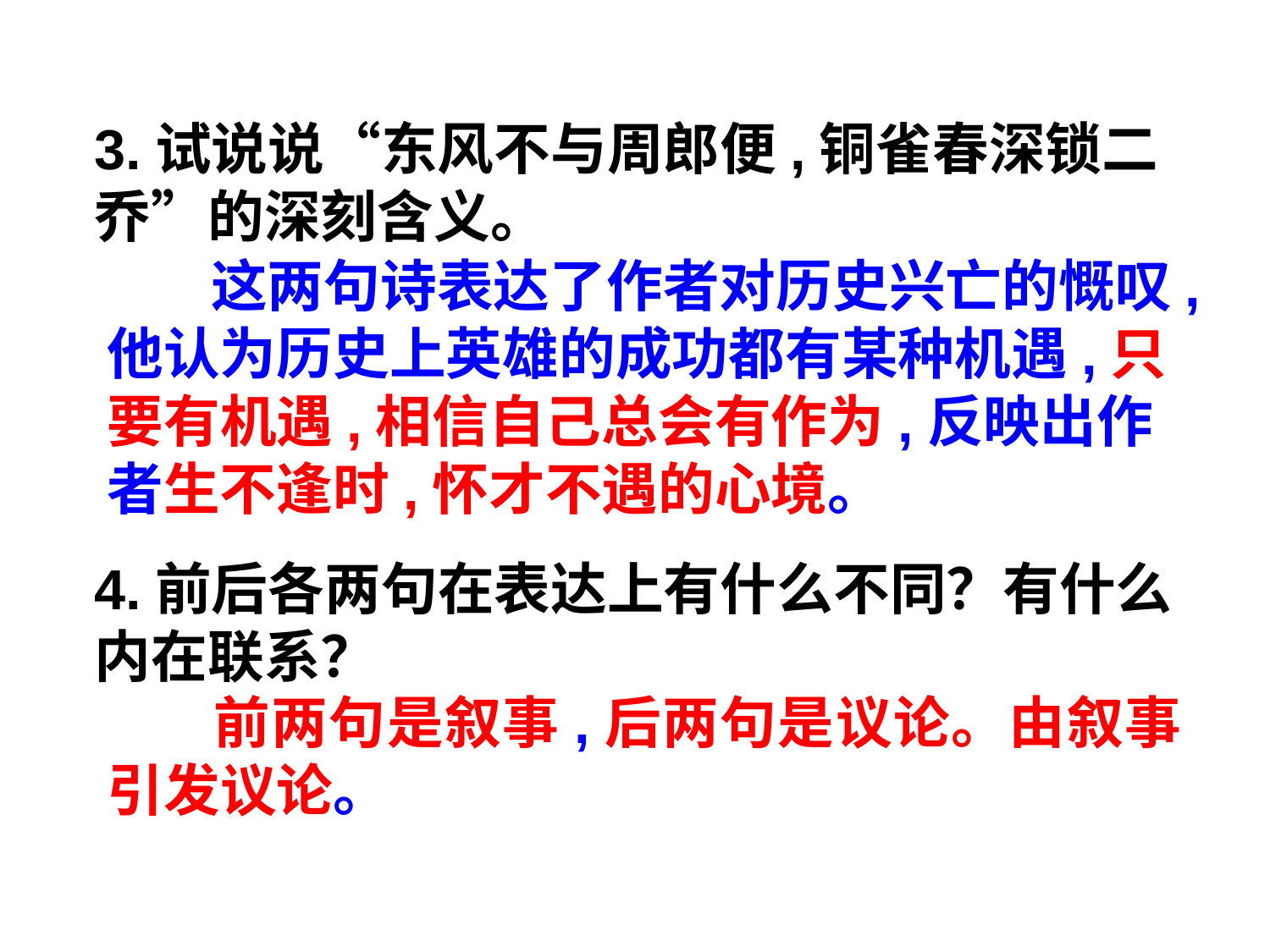

3.试说说“东风不与周郎便,铜雀春深锁二乔”的深刻含义。

4.前后各两句在表达上有什么不同？有什么内在联系？
       这两句诗表达了作者对历史兴亡的慨叹,他认为历史上英雄的成功都有某种机遇,只要有机遇,相信自己总会有作为,反映出作者生不逢时,怀才不遇的心境。
  前两句是叙事,后两句是议论。由叙事引发议论。